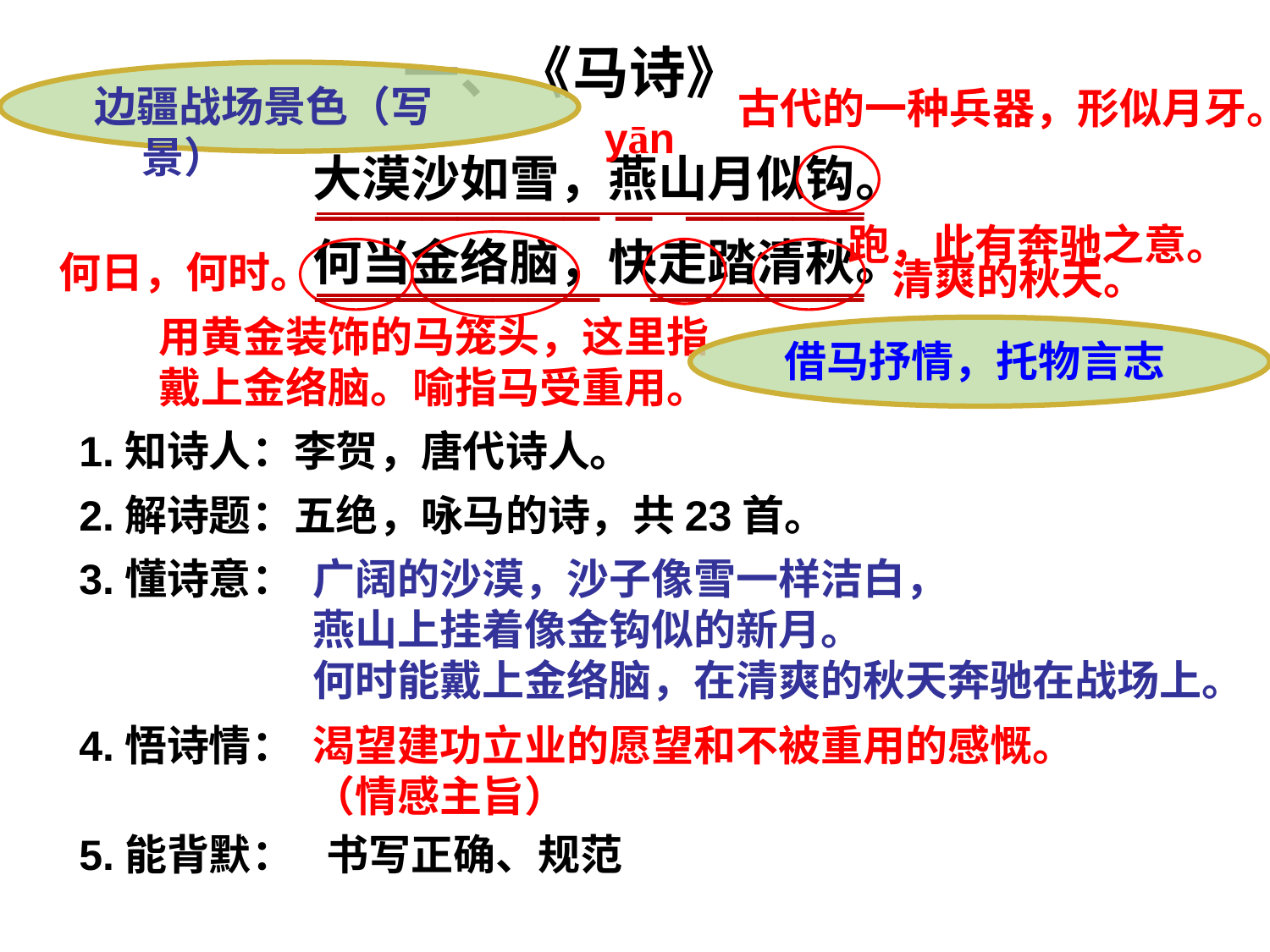

一、《马诗》

大漠沙如雪，燕山月似钩。
何当金络脑，快走踏清秋。
边疆战场景色（写景）
古代的一种兵器，形似月牙。
yān
________ _  _____

跑，此有奔驰之意。
________   ______

何日，何时。

清爽的秋天。
用黄金装饰的马笼头，这里指戴上金络脑。喻指马受重用。
借马抒情，托物言志
1.知诗人：李贺，唐代诗人。
2.解诗题：五绝，咏马的诗，共23首。
3.懂诗意：
广阔的沙漠，沙子像雪一样洁白，
燕山上挂着像金钩似的新月。
何时能戴上金络脑，在清爽的秋天奔驰在战场上。
4.悟诗情：
渴望建功立业的愿望和不被重用的感慨。
（情感主旨）
5.能背默：
书写正确、规范